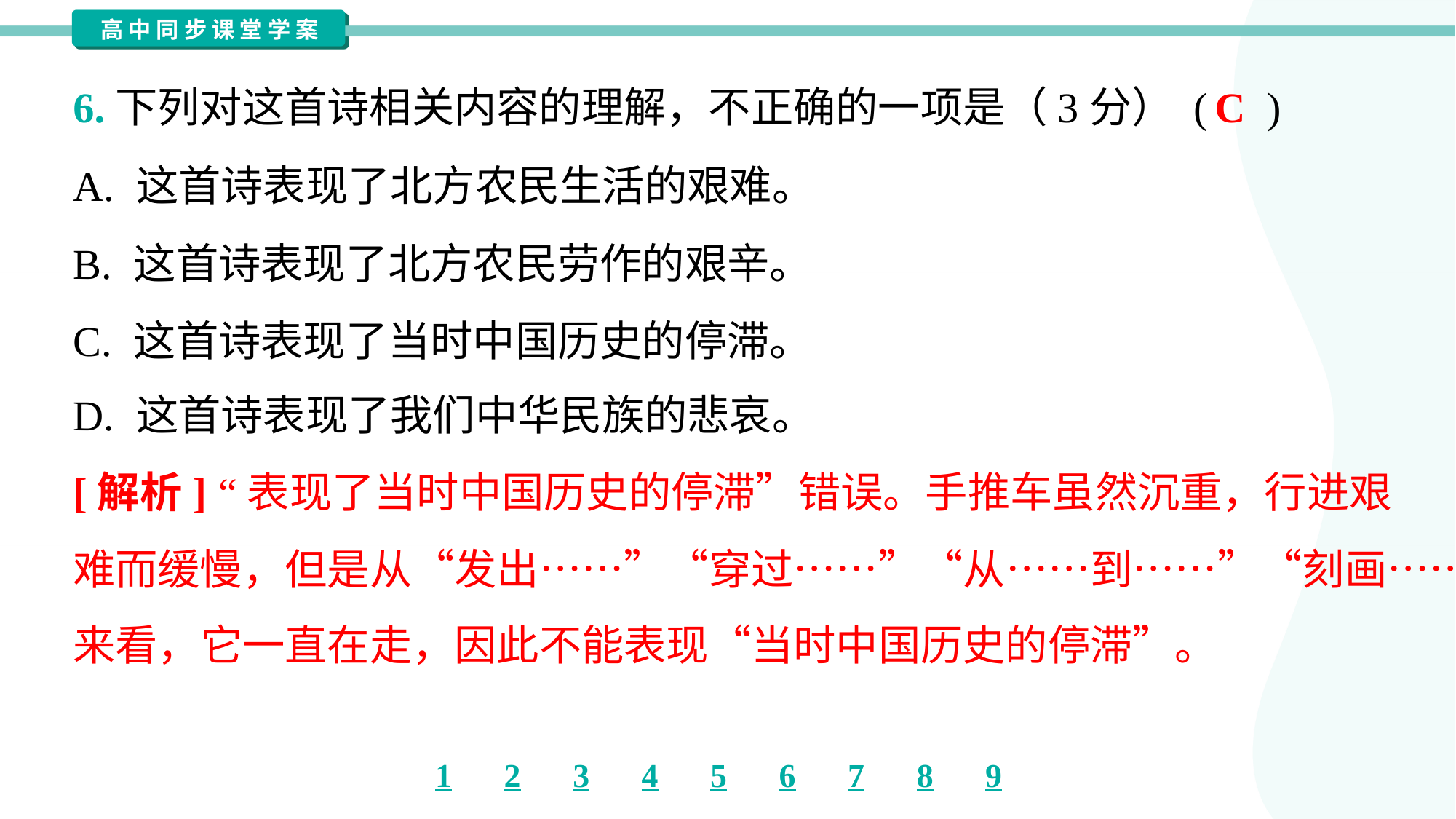

C
6.下列对这首诗相关内容的理解，不正确的一项是（3分） (     )
A. 这首诗表现了北方农民生活的艰难。
B. 这首诗表现了北方农民劳作的艰辛。
C. 这首诗表现了当时中国历史的停滞。
D. 这首诗表现了我们中华民族的悲哀。
[解析] “表现了当时中国历史的停滞”错误。手推车虽然沉重，行进艰
难而缓慢，但是从“发出……”“穿过……”“从……到……”“刻画……”等
来看，它一直在走，因此不能表现“当时中国历史的停滞”。